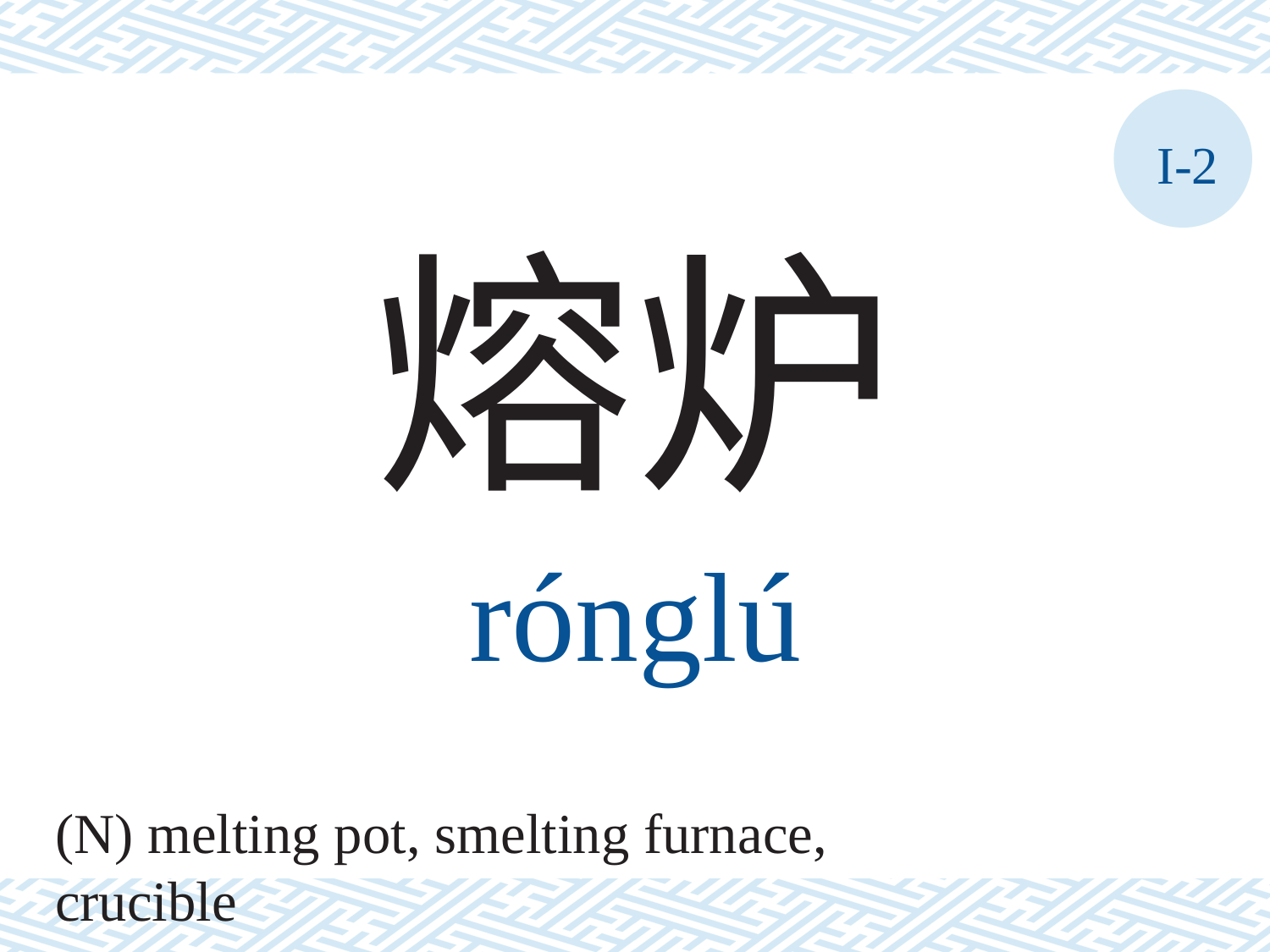

I-2
熔炉
rónglú
(N) melting pot, smelting furnace, crucible